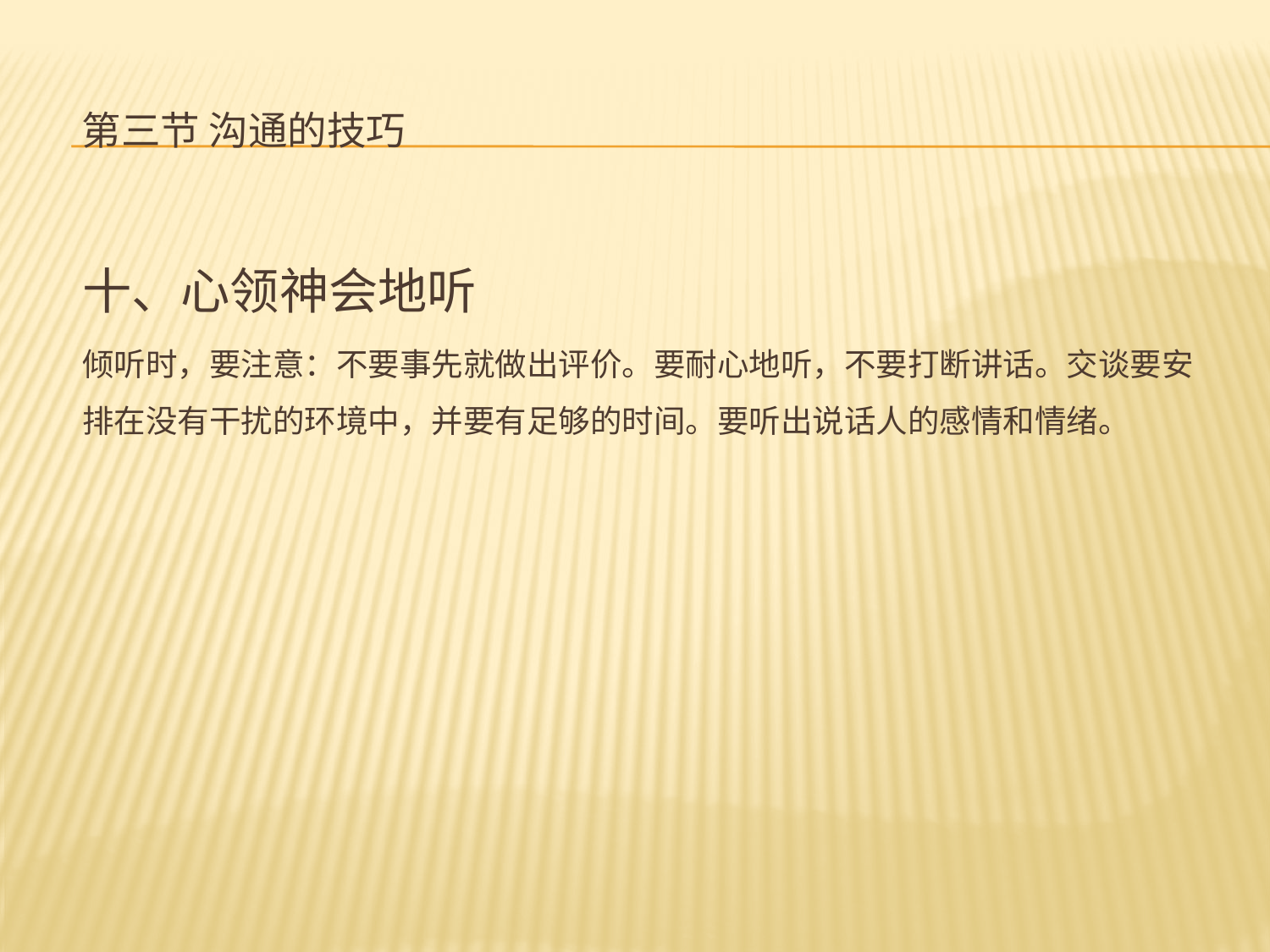

# 第三节 沟通的技巧
十、心领神会地听
倾听时，要注意：不要事先就做出评价。要耐心地听，不要打断讲话。交谈要安排在没有干扰的环境中，并要有足够的时间。要听出说话人的感情和情绪。